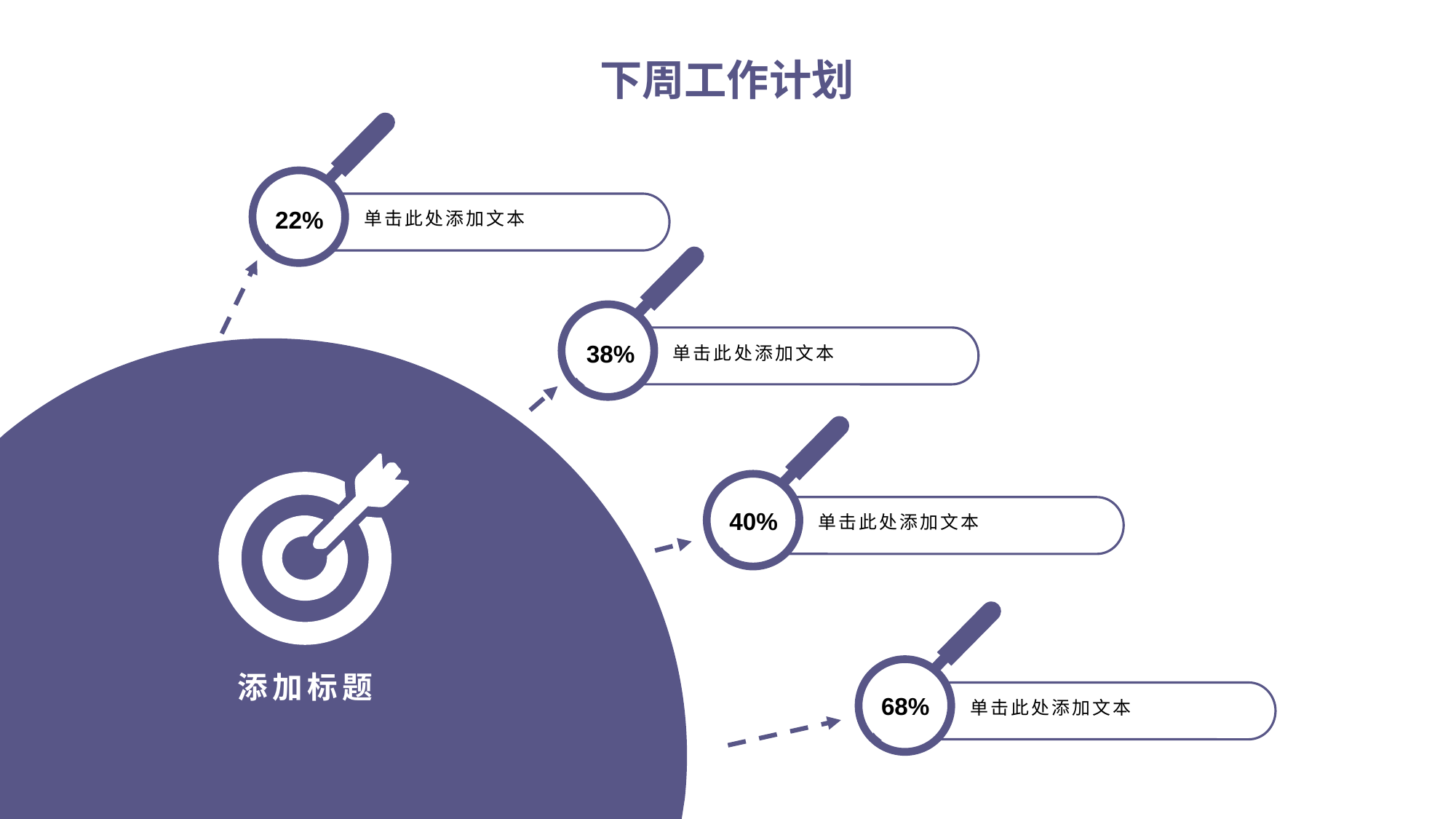

下周工作计划

22%
单击此处添加文本

38%

单击此处添加文本

40%

单击此处添加文本

添加标题
68%

单击此处添加文本